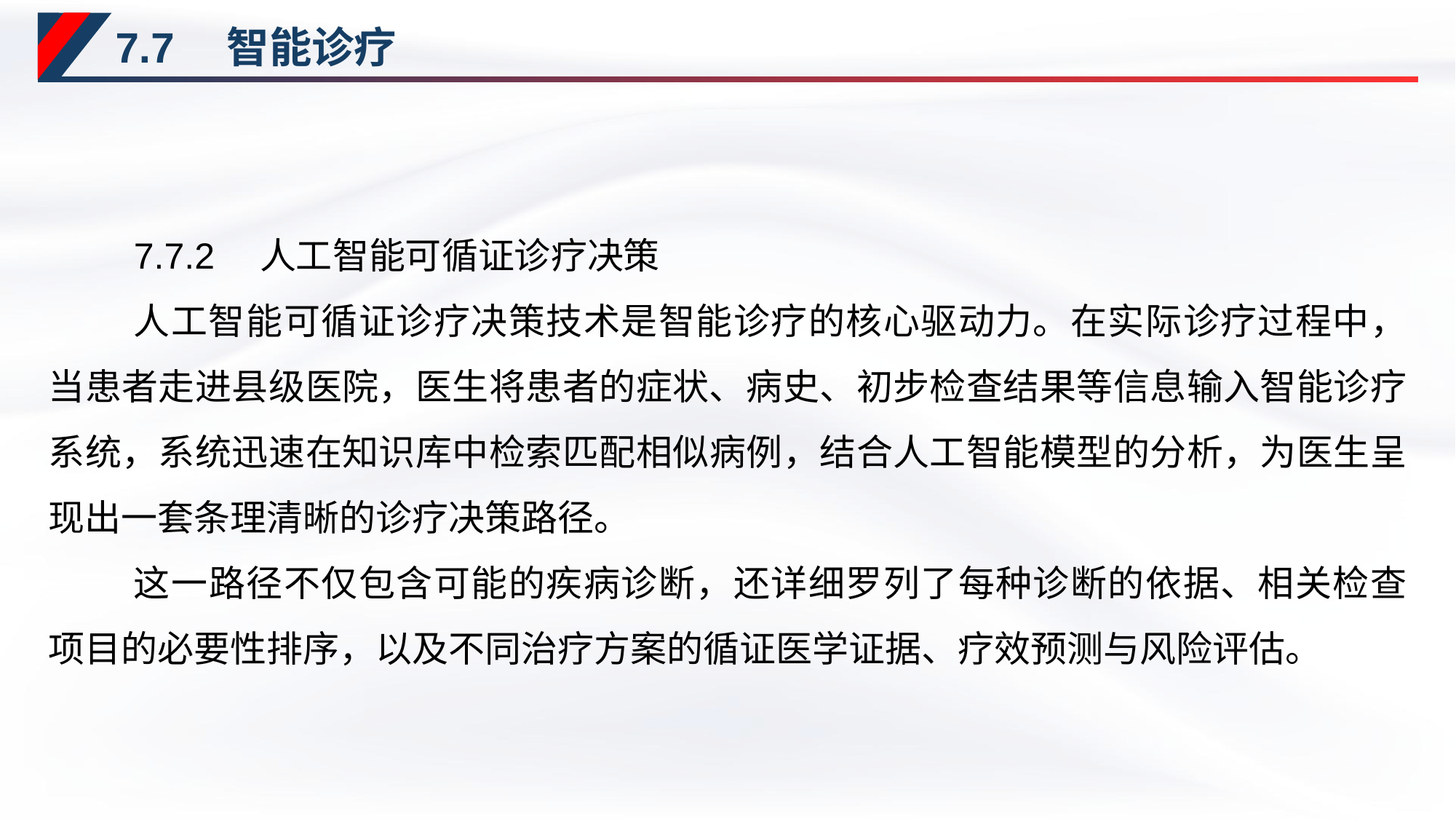

# 7.7　智能诊疗
7.7.2　人工智能可循证诊疗决策
人工智能可循证诊疗决策技术是智能诊疗的核心驱动力。在实际诊疗过程中，当患者走进县级医院，医生将患者的症状、病史、初步检查结果等信息输入智能诊疗系统，系统迅速在知识库中检索匹配相似病例，结合人工智能模型的分析，为医生呈现出一套条理清晰的诊疗决策路径。
这一路径不仅包含可能的疾病诊断，还详细罗列了每种诊断的依据、相关检查项目的必要性排序，以及不同治疗方案的循证医学证据、疗效预测与风险评估。